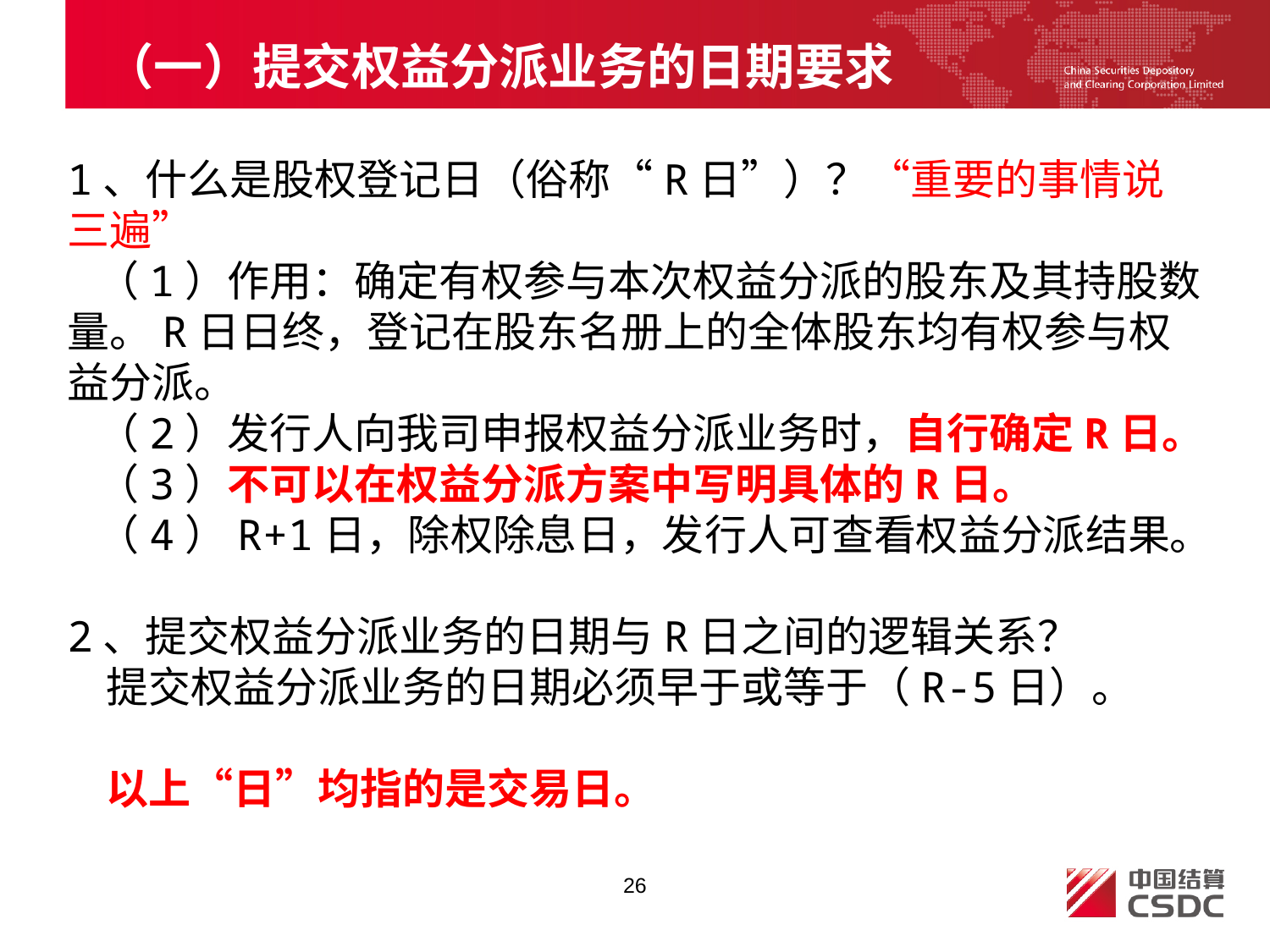

# （一）提交权益分派业务的日期要求
1、什么是股权登记日（俗称“R日”）？“重要的事情说三遍”
  （1）作用：确定有权参与本次权益分派的股东及其持股数量。R日日终，登记在股东名册上的全体股东均有权参与权益分派。
  （2）发行人向我司申报权益分派业务时，自行确定R日。
  （3）不可以在权益分派方案中写明具体的R日。
  （4）R+1日，除权除息日，发行人可查看权益分派结果。

2、提交权益分派业务的日期与R日之间的逻辑关系？
   提交权益分派业务的日期必须早于或等于（R-5日）。

   以上“日”均指的是交易日。

26